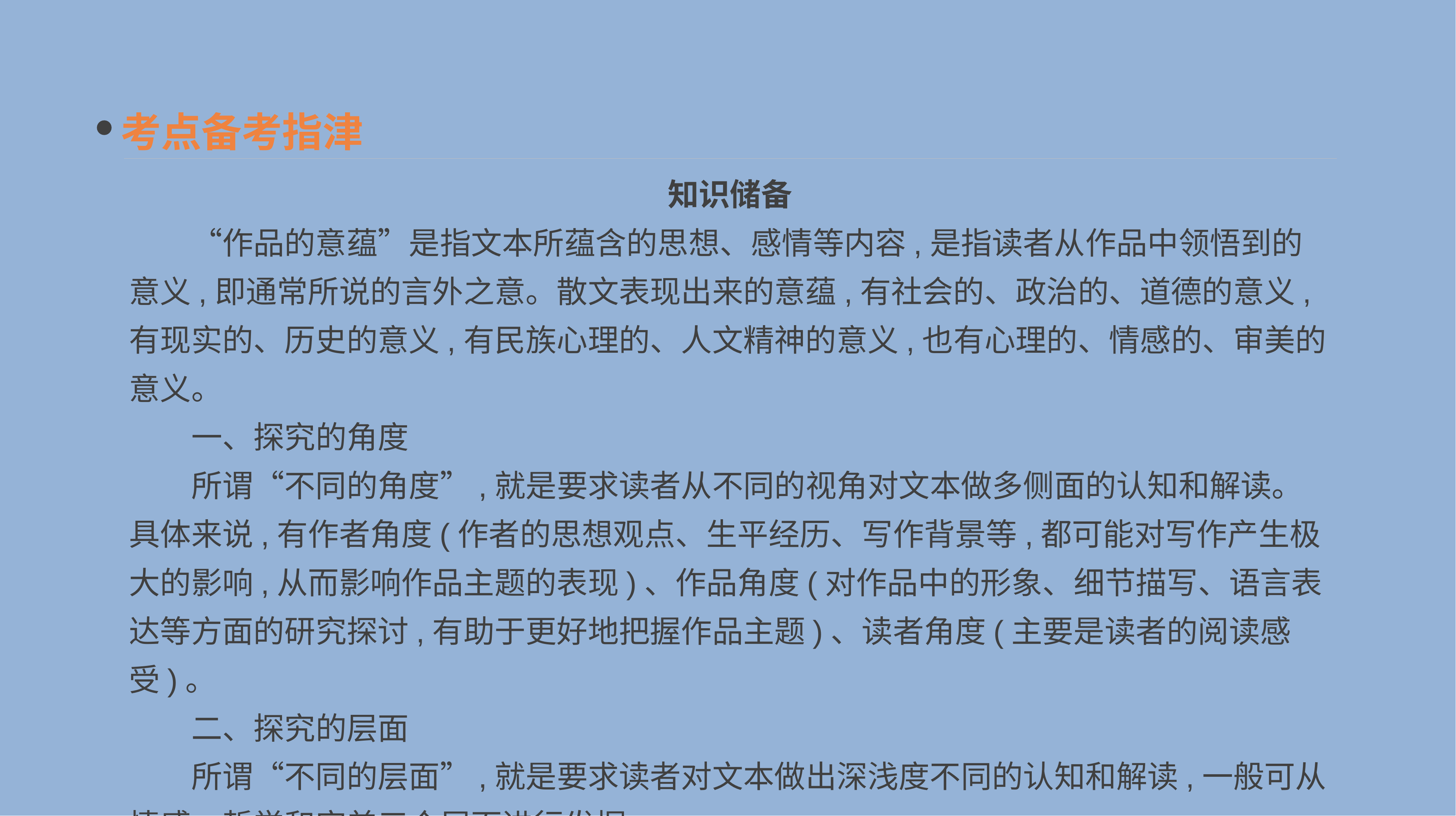

考点备考指津

知识储备
　　“作品的意蕴”是指文本所蕴含的思想、感情等内容,是指读者从作品中领悟到的意义,即通常所说的言外之意。散文表现出来的意蕴,有社会的、政治的、道德的意义,有现实的、历史的意义,有民族心理的、人文精神的意义,也有心理的、情感的、审美的意义。
　　一、探究的角度
　　所谓“不同的角度”,就是要求读者从不同的视角对文本做多侧面的认知和解读。具体来说,有作者角度(作者的思想观点、生平经历、写作背景等,都可能对写作产生极大的影响,从而影响作品主题的表现)、作品角度(对作品中的形象、细节描写、语言表达等方面的研究探讨,有助于更好地把握作品主题)、读者角度(主要是读者的阅读感受)。
　　二、探究的层面
　　所谓“不同的层面”,就是要求读者对文本做出深浅度不同的认知和解读,一般可从情感、哲学和审美三个层面进行发掘。